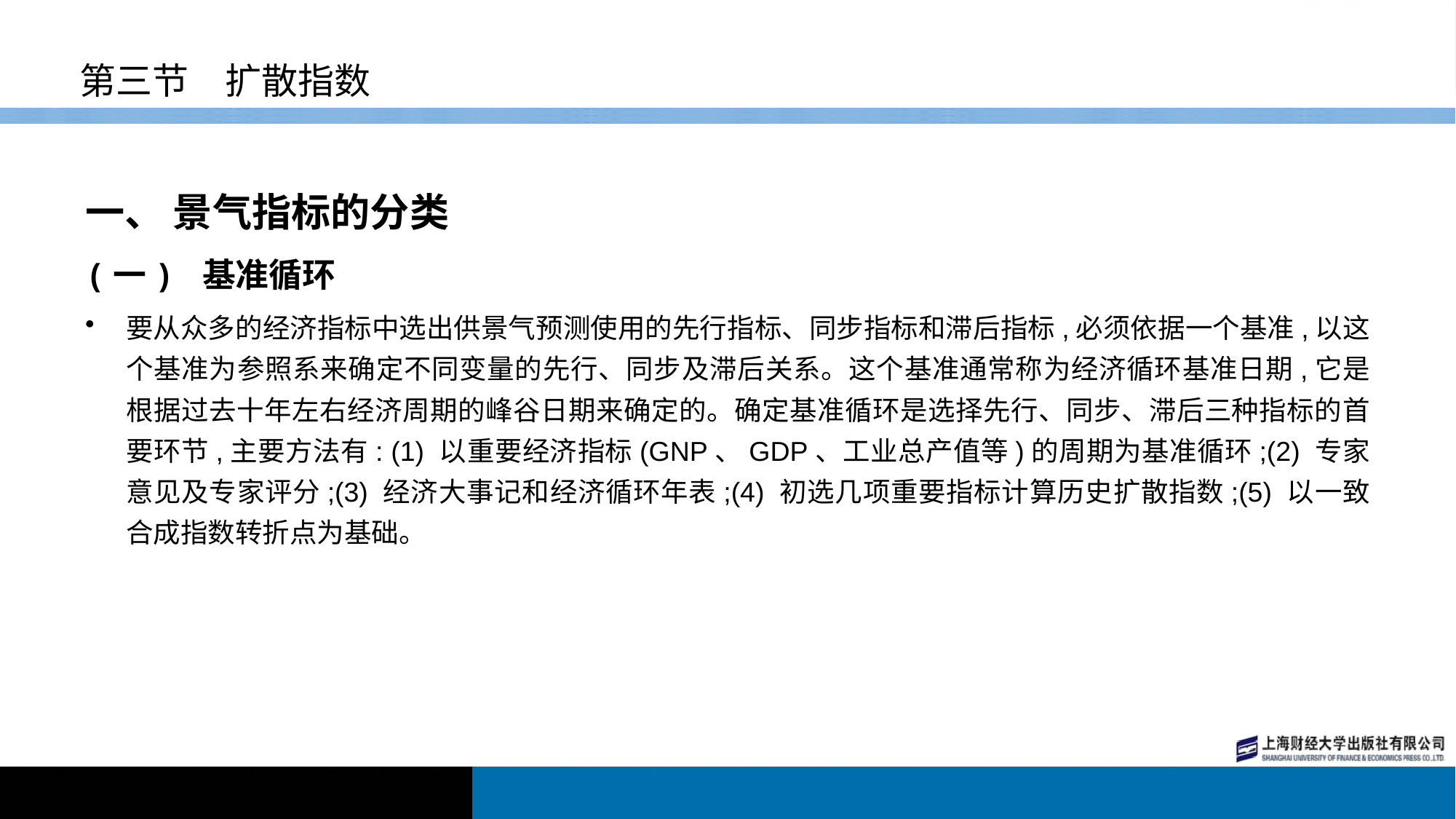

# 第三节　扩散指数
一、 景气指标的分类
(一) 基准循环
要从众多的经济指标中选出供景气预测使用的先行指标、同步指标和滞后指标,必须依据一个基准,以这个基准为参照系来确定不同变量的先行、同步及滞后关系。这个基准通常称为经济循环基准日期,它是根据过去十年左右经济周期的峰谷日期来确定的。确定基准循环是选择先行、同步、滞后三种指标的首要环节,主要方法有: (1) 以重要经济指标(GNP、GDP、工业总产值等)的周期为基准循环;(2) 专家意见及专家评分;(3) 经济大事记和经济循环年表;(4) 初选几项重要指标计算历史扩散指数;(5) 以一致合成指数转折点为基础。
10